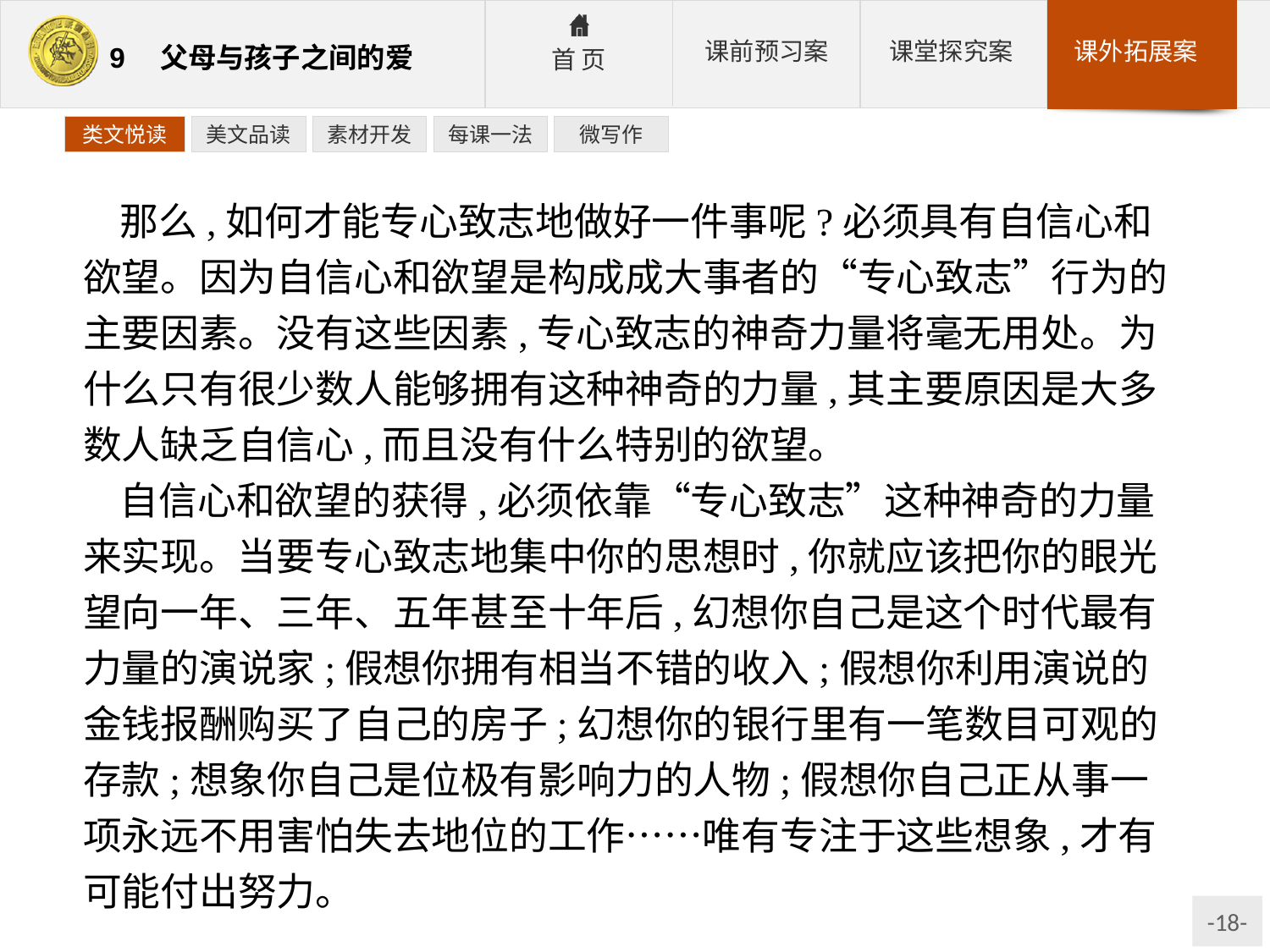

类文悦读
美文品读
素材开发
每课一法
微写作
那么,如何才能专心致志地做好一件事呢?必须具有自信心和欲望。因为自信心和欲望是构成成大事者的“专心致志”行为的主要因素。没有这些因素,专心致志的神奇力量将毫无用处。为什么只有很少数人能够拥有这种神奇的力量,其主要原因是大多数人缺乏自信心,而且没有什么特别的欲望。
自信心和欲望的获得,必须依靠“专心致志”这种神奇的力量来实现。当要专心致志地集中你的思想时,你就应该把你的眼光望向一年、三年、五年甚至十年后,幻想你自己是这个时代最有力量的演说家;假想你拥有相当不错的收入;假想你利用演说的金钱报酬购买了自己的房子;幻想你的银行里有一笔数目可观的存款;想象你自己是位极有影响力的人物;假想你自己正从事一项永远不用害怕失去地位的工作……唯有专注于这些想象,才有可能付出努力。